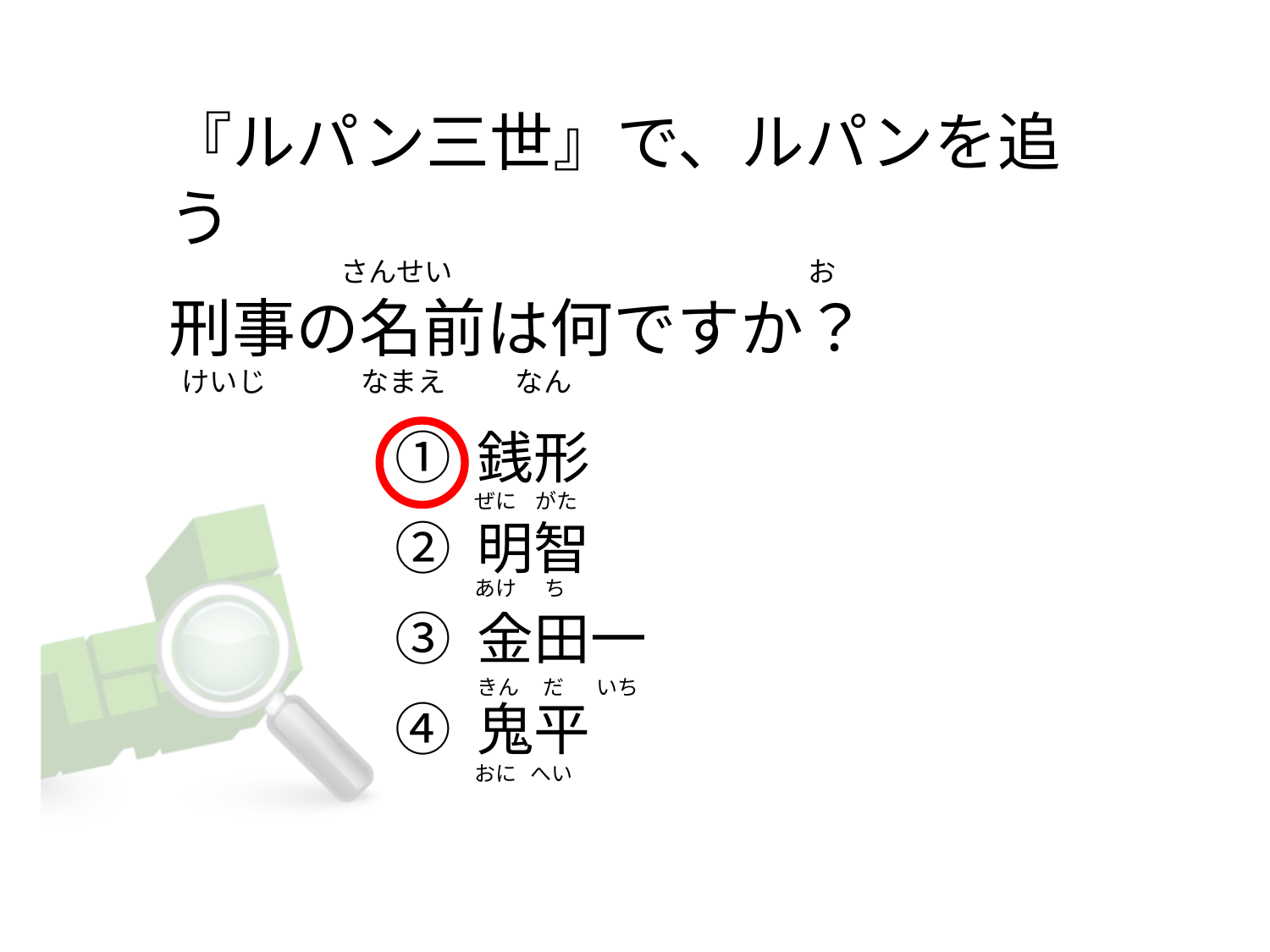

# 『ルパン三世』で、ルパンを追う                            さんせい                                                        お 刑事の名前は何ですか？   けいじ               なまえ           なん
① 銭形
② 明智
③ 金田一
④ 鬼平

ぜに    がた
あけ      ち
きん     だ       いち
おに   へい